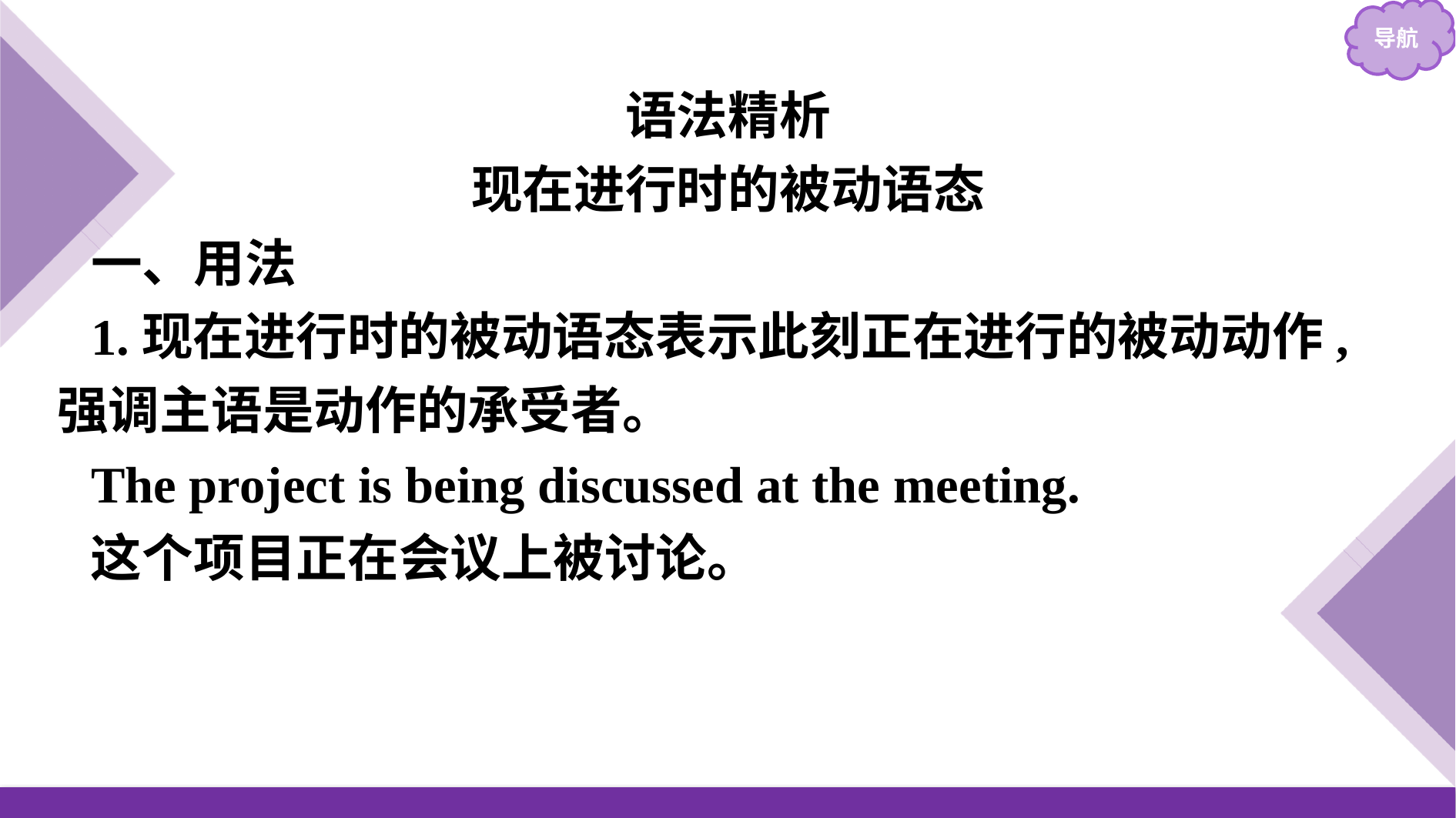

语法精析
现在进行时的被动语态
一、用法
1.现在进行时的被动语态表示此刻正在进行的被动动作,强调主语是动作的承受者。
The project is being discussed at the meeting.
这个项目正在会议上被讨论。